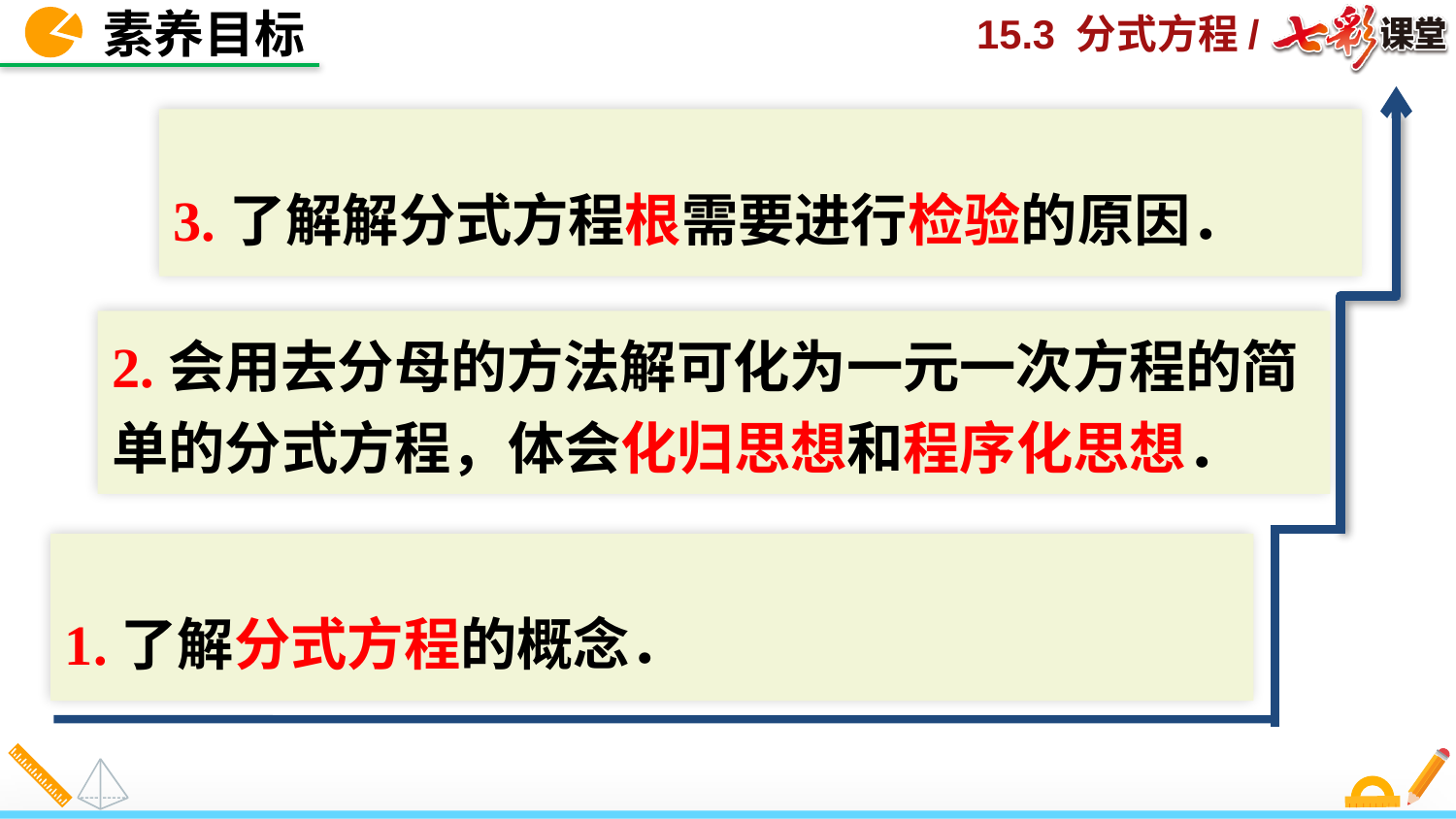

素养目标

3.了解解分式方程根需要进行检验的原因．
2.会用去分母的方法解可化为一元一次方程的简单的分式方程，体会化归思想和程序化思想．
1.了解分式方程的概念．